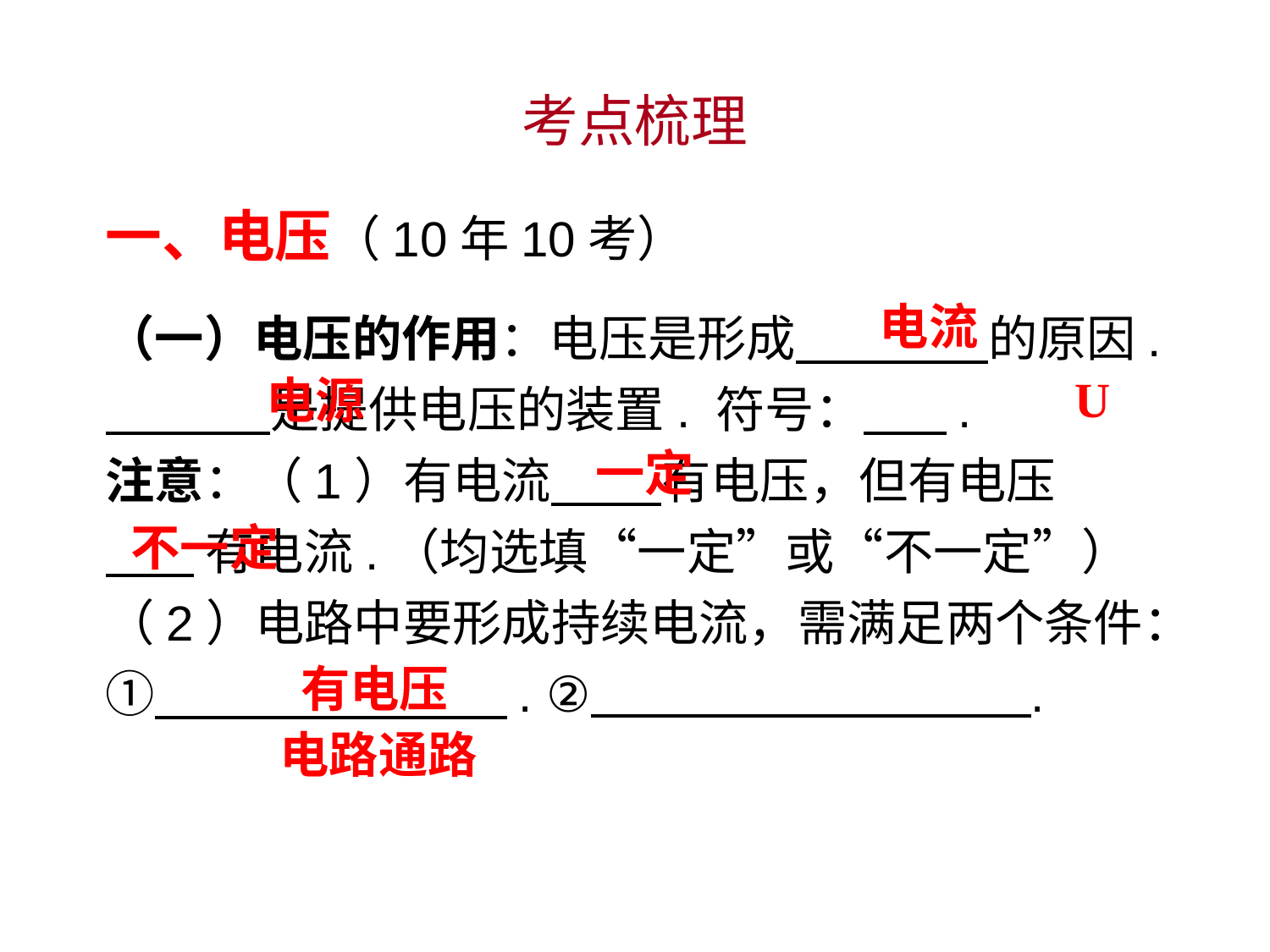

考点梳理
一、电压（10年10考）
（一）电压的作用：电压是形成　    　　的原因. 　　      是提供电压的装置. 符号：　   .
注意：（1）有电流          有电压，但有电压
        有电流.（均选填“一定”或“不一定”）
（2）电路中要形成持续电流，需满足两个条件：①                                . ②                                .
 电流
 U
电源
一定
 不一定
 有电压
 电路通路